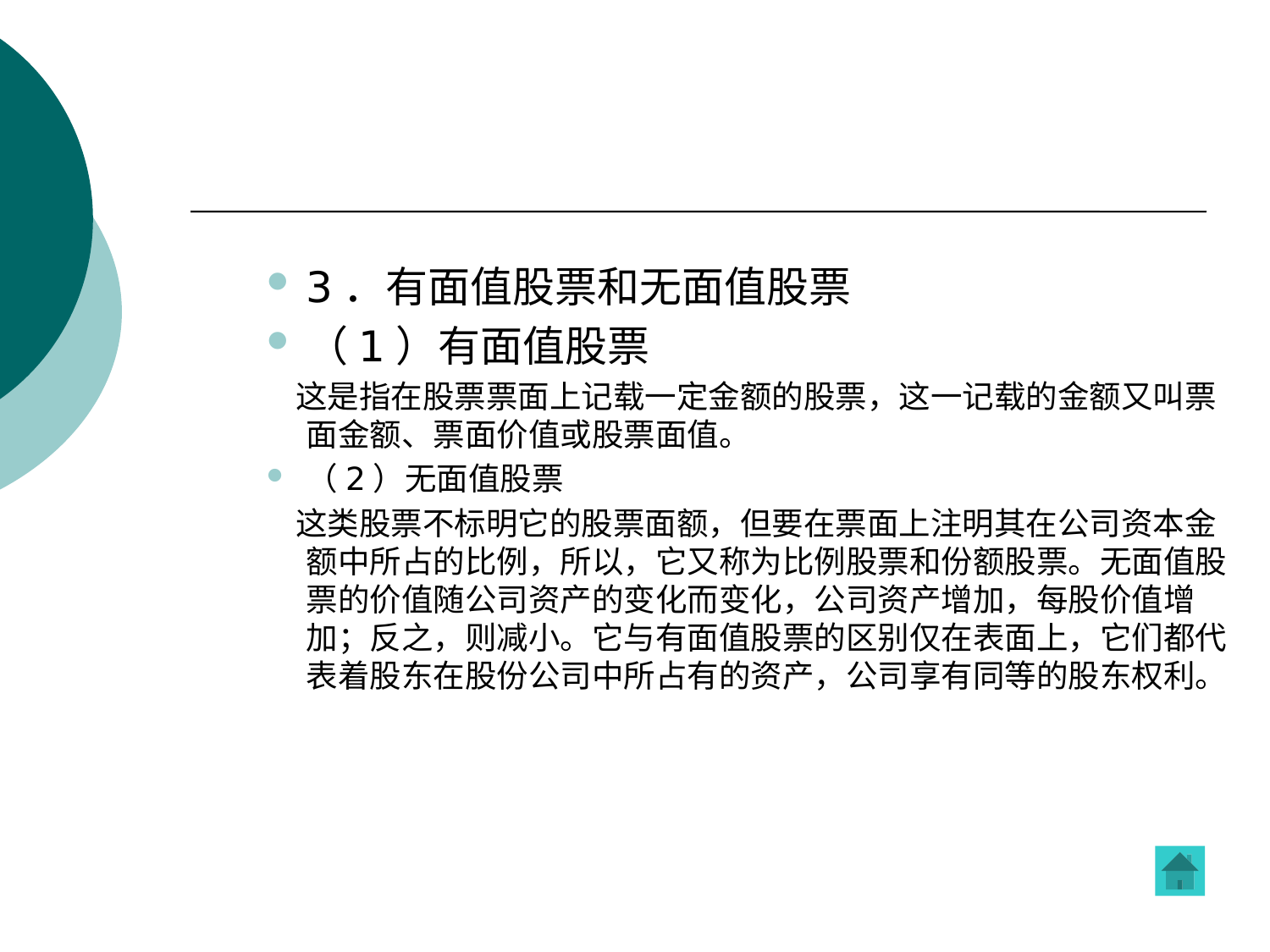

#
3．有面值股票和无面值股票
（1）有面值股票
   这是指在股票票面上记载一定金额的股票，这一记载的金额又叫票面金额、票面价值或股票面值。
（2）无面值股票
   这类股票不标明它的股票面额，但要在票面上注明其在公司资本金额中所占的比例，所以，它又称为比例股票和份额股票。无面值股票的价值随公司资产的变化而变化，公司资产增加，每股价值增加；反之，则减小。它与有面值股票的区别仅在表面上，它们都代表着股东在股份公司中所占有的资产，公司享有同等的股东权利。